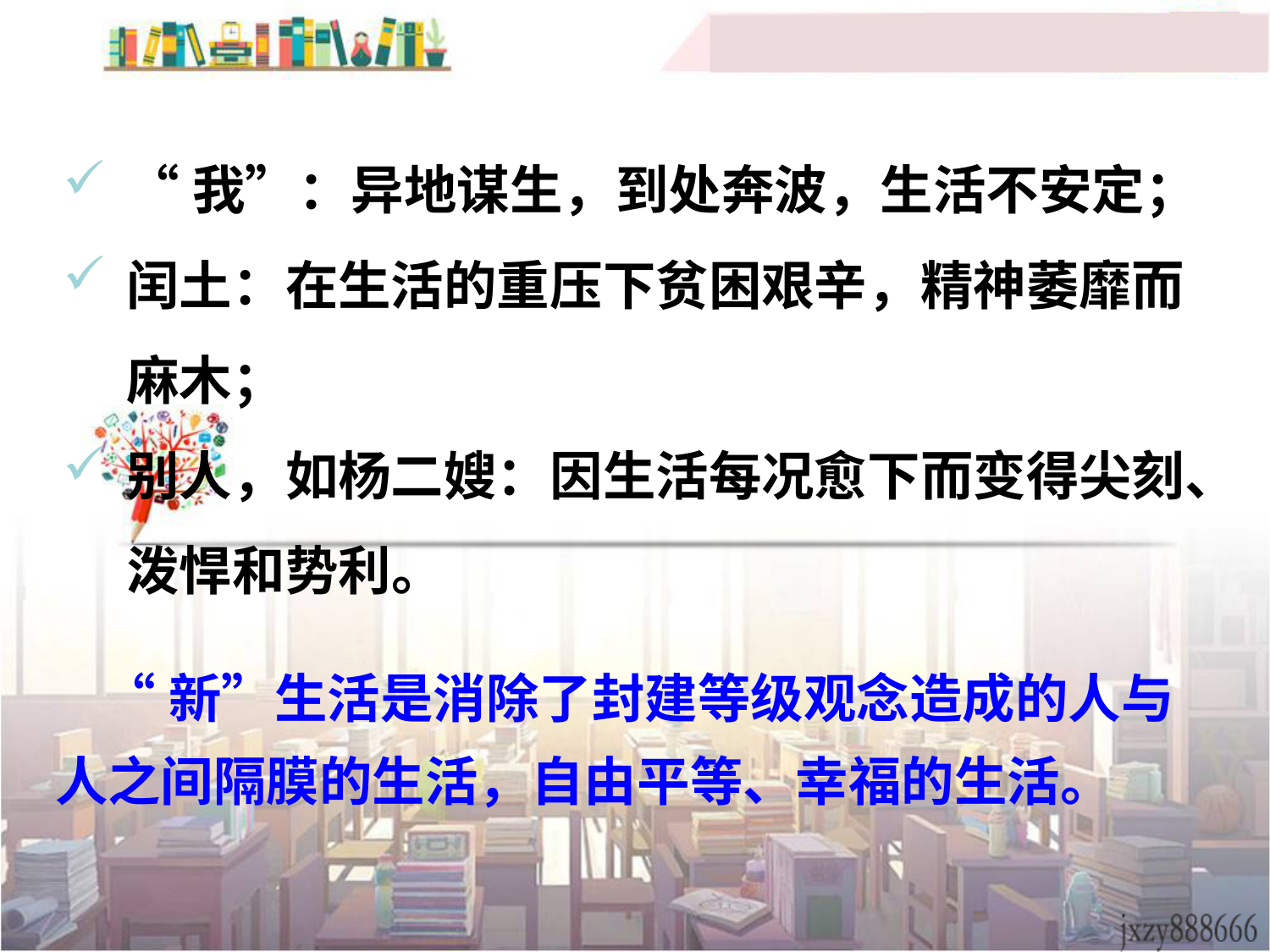

“我”：异地谋生，到处奔波，生活不安定；
闰土：在生活的重压下贫困艰辛，精神萎靡而麻木；
别人，如杨二嫂：因生活每况愈下而变得尖刻、泼悍和势利。
    “新”生活是消除了封建等级观念造成的人与人之间隔膜的生活，自由平等、幸福的生活。